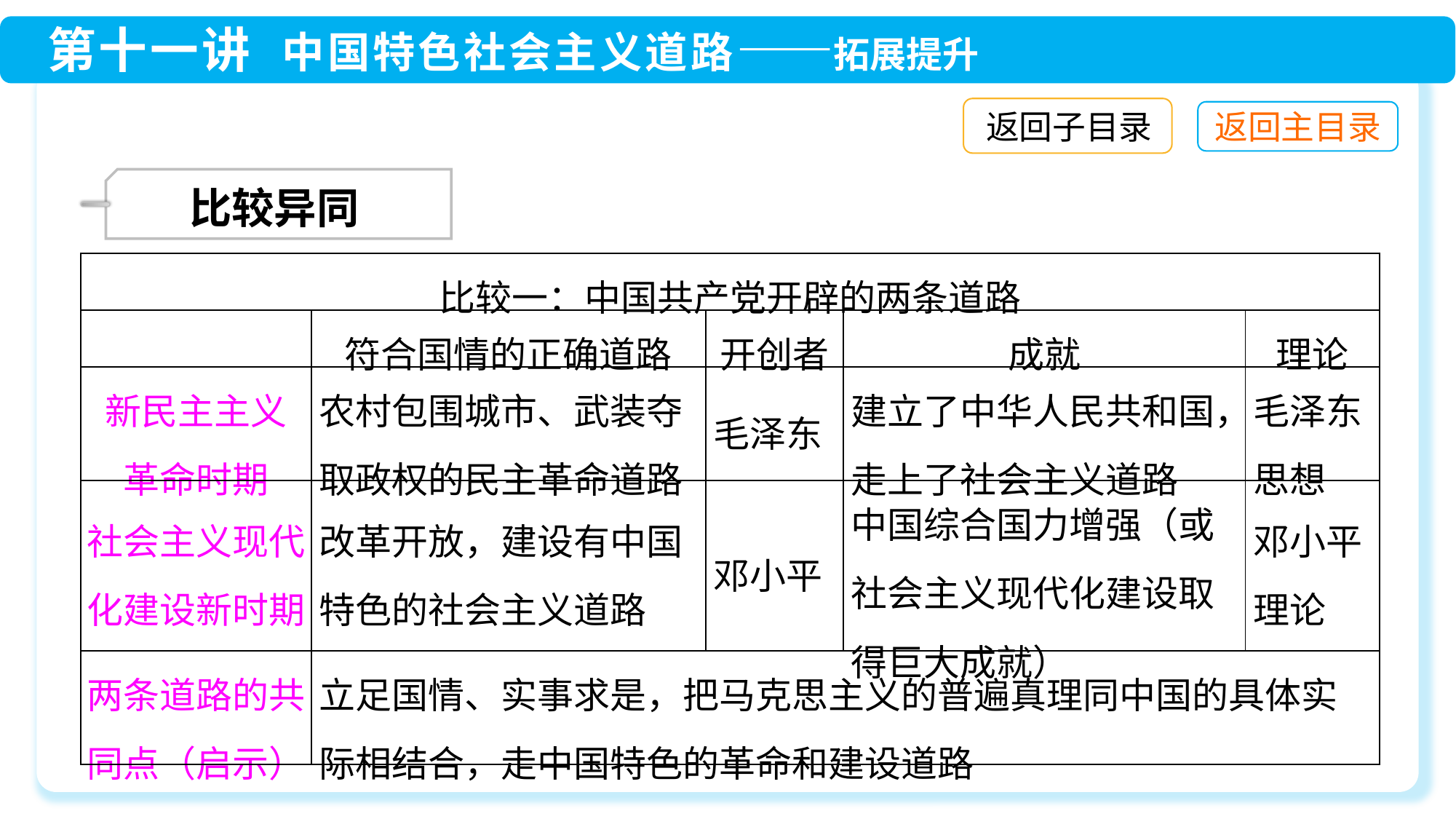

返回子目录
 比较异同

| 比较一：中国共产党开辟的两条道路 |  |  |  |  |
| --- | --- | --- | --- | --- |
|  | 符合国情的正确道路 | 开创者 | 成就 | 理论 |
| 新民主主义 革命时期 | 农村包围城市、武装夺取政权的民主革命道路 | 毛泽东 | 建立了中华人民共和国，走上了社会主义道路 | 毛泽东 思想 |
| 社会主义现代化建设新时期 | 改革开放，建设有中国特色的社会主义道路 | 邓小平 | 中国综合国力增强（或社会主义现代化建设取得巨大成就） | 邓小平 理论 |
| 两条道路的共同点（启示） | 立足国情、实事求是，把马克思主义的普遍真理同中国的具体实际相结合，走中国特色的革命和建设道路 |  |  |  |